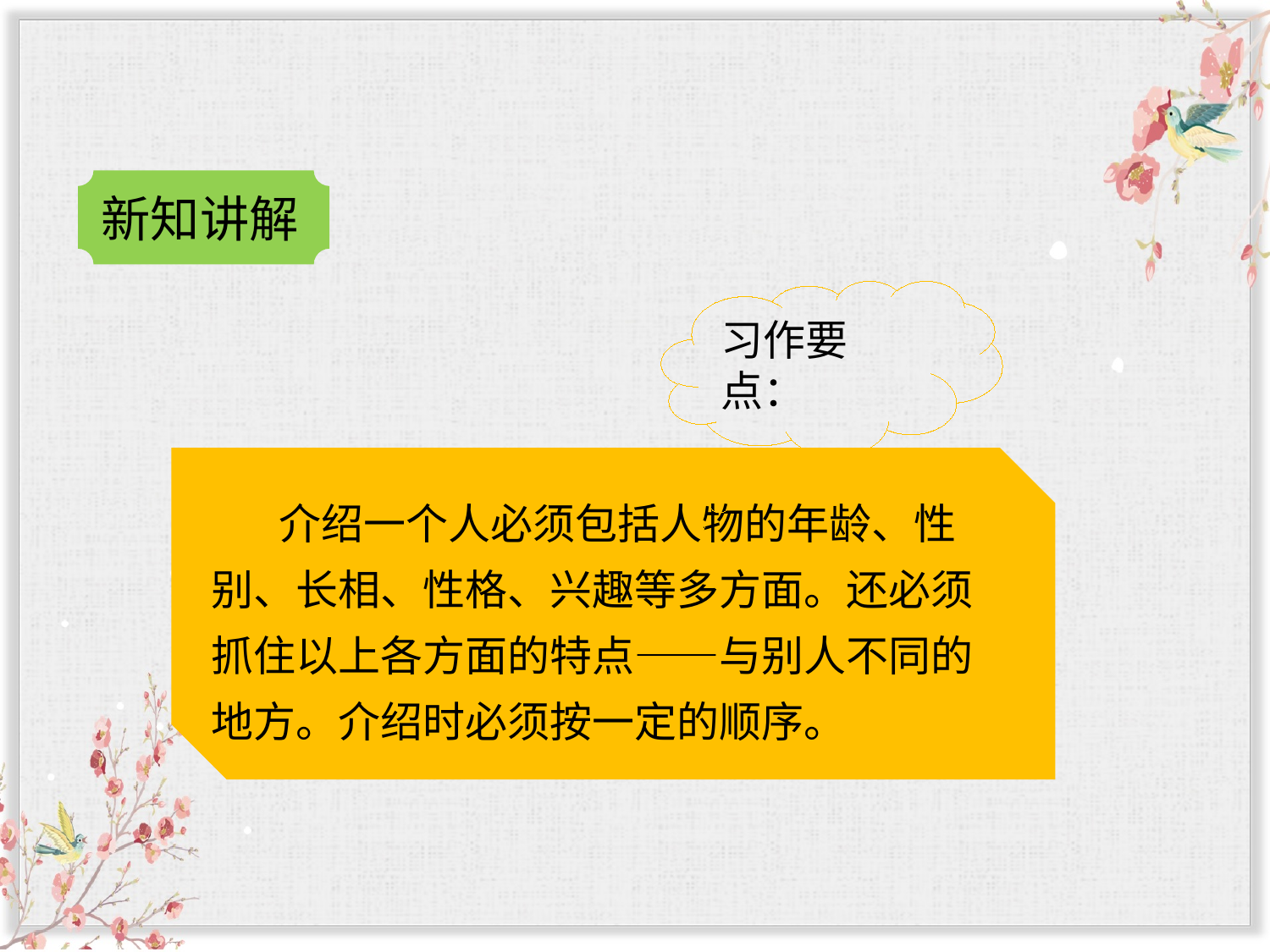

新知讲解

习作要点：
      介绍一个人必须包括人物的年龄、性别、长相、性格、兴趣等多方面。还必须抓住以上各方面的特点——与别人不同的地方。介绍时必须按一定的顺序。